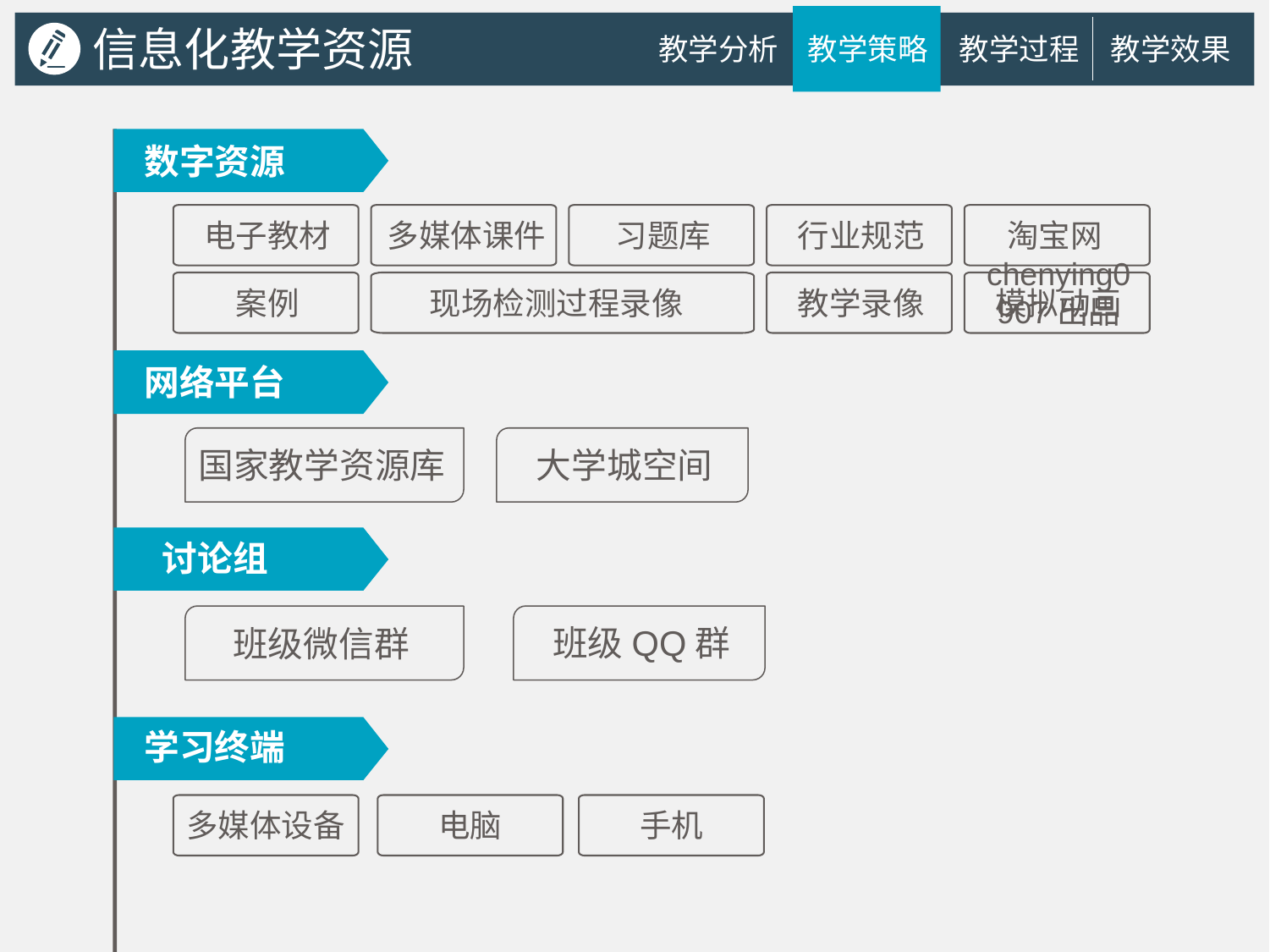

信息化教学资源

教学分析
教学策略
教学过程
教学效果

数字资源

电子教材

多媒体课件

习题库

行业规范

淘宝网chenying0907出品

案例

现场检测过程录像

教学录像

模拟动画

网络平台

国家教学资源库
大学城空间

讨论组

班级微信群

班级QQ群

学习终端

多媒体设备
电脑
手机